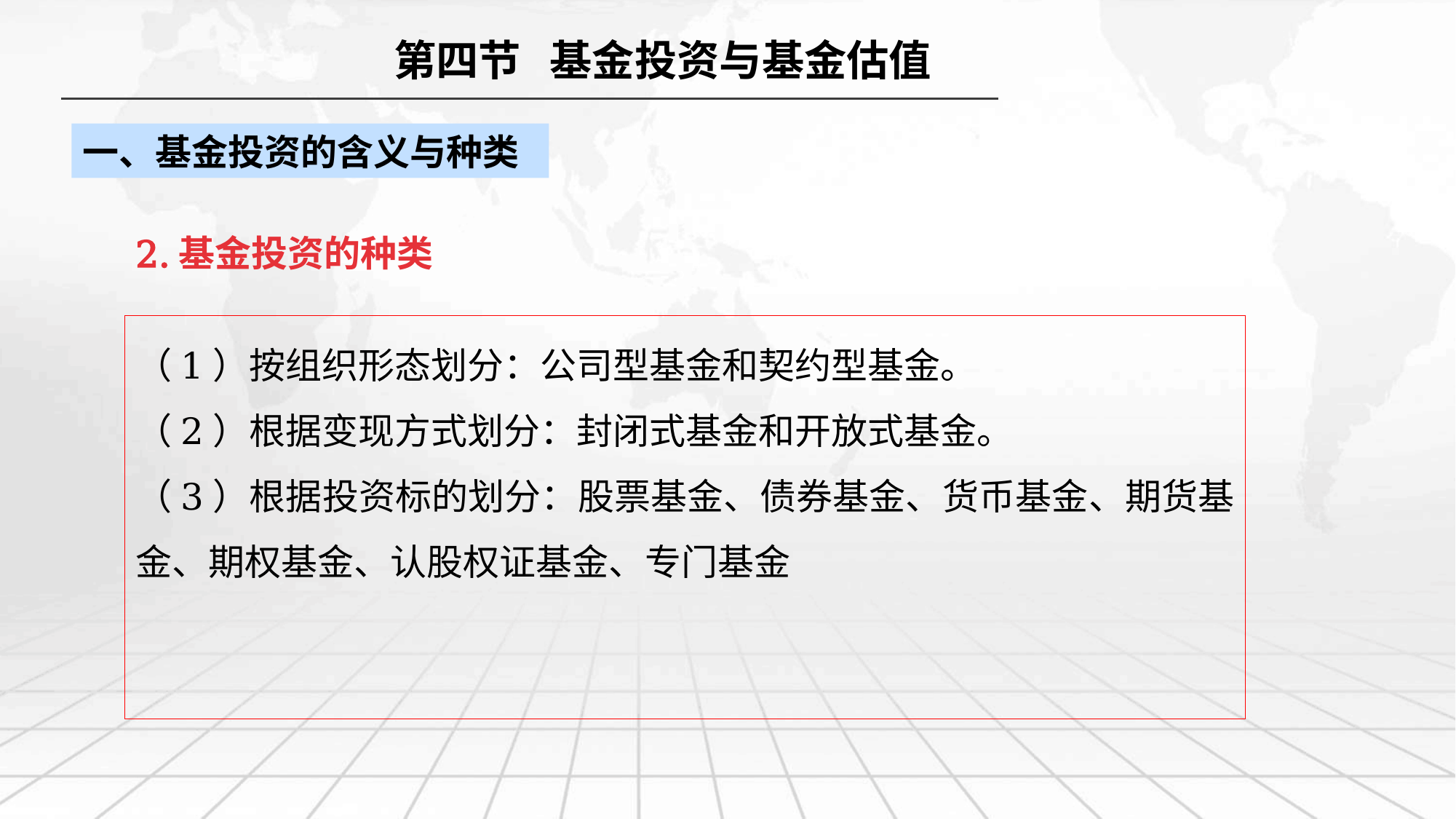

第四节   基金投资与基金估值
一、基金投资的含义与种类
2.基金投资的种类

（1）按组织形态划分：公司型基金和契约型基金。
（2）根据变现方式划分：封闭式基金和开放式基金。
（3）根据投资标的划分：股票基金、债券基金、货币基金、期货基金、期权基金、认股权证基金、专门基金